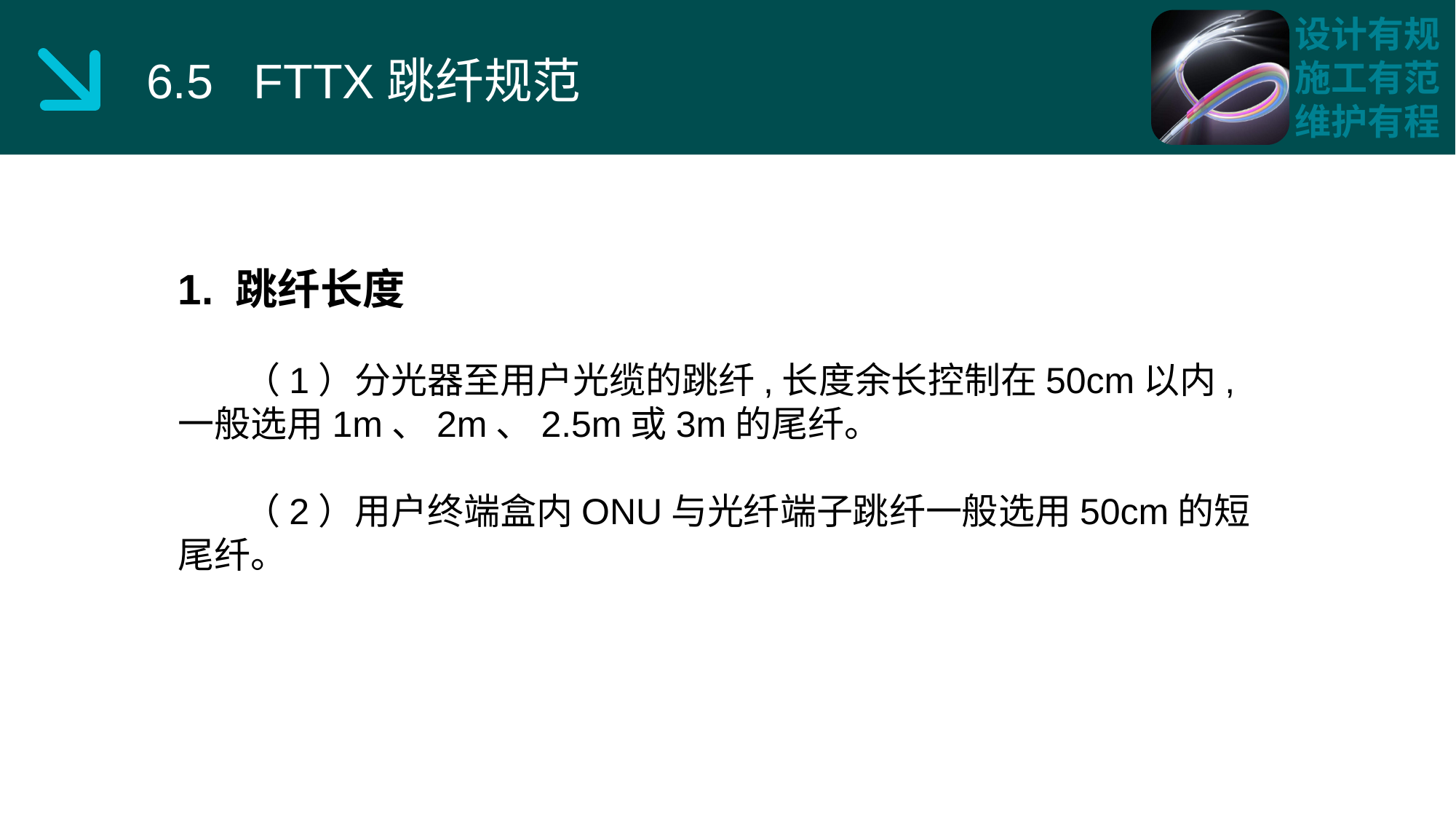

6.5   FTTX跳纤规范

1. 跳纤长度

       （1）分光器至用户光缆的跳纤,长度余长控制在50cm以内,一般选用1m、2m、2.5m或3m的尾纤。

       （2）用户终端盒内ONU与光纤端子跳纤一般选用50cm的短尾纤。